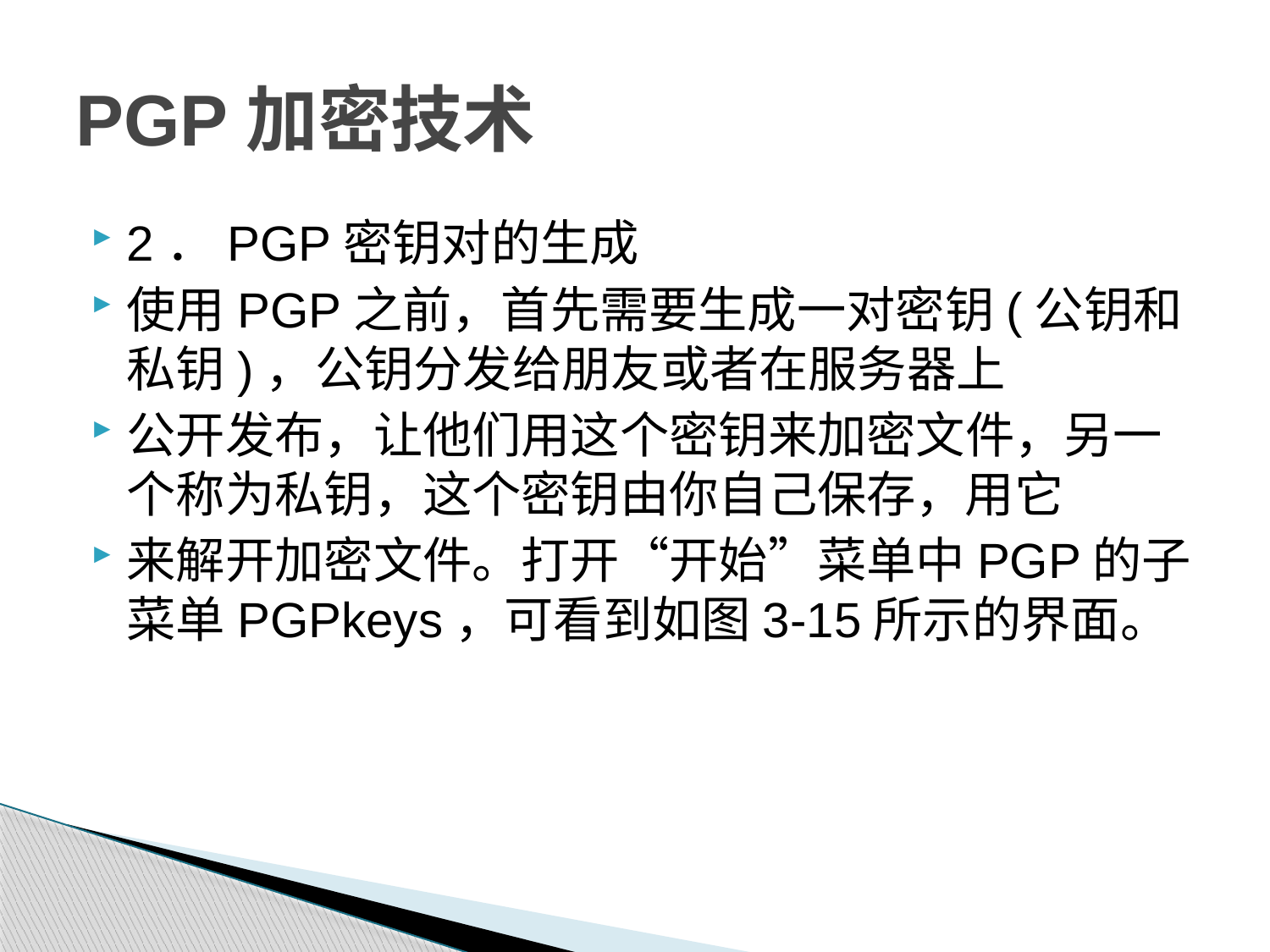

# PGP加密技术
2．PGP密钥对的生成
使用PGP之前，首先需要生成一对密钥(公钥和私钥)，公钥分发给朋友或者在服务器上
公开发布，让他们用这个密钥来加密文件，另一个称为私钥，这个密钥由你自己保存，用它
来解开加密文件。打开“开始”菜单中PGP的子菜单PGPkeys，可看到如图3-15所示的界面。